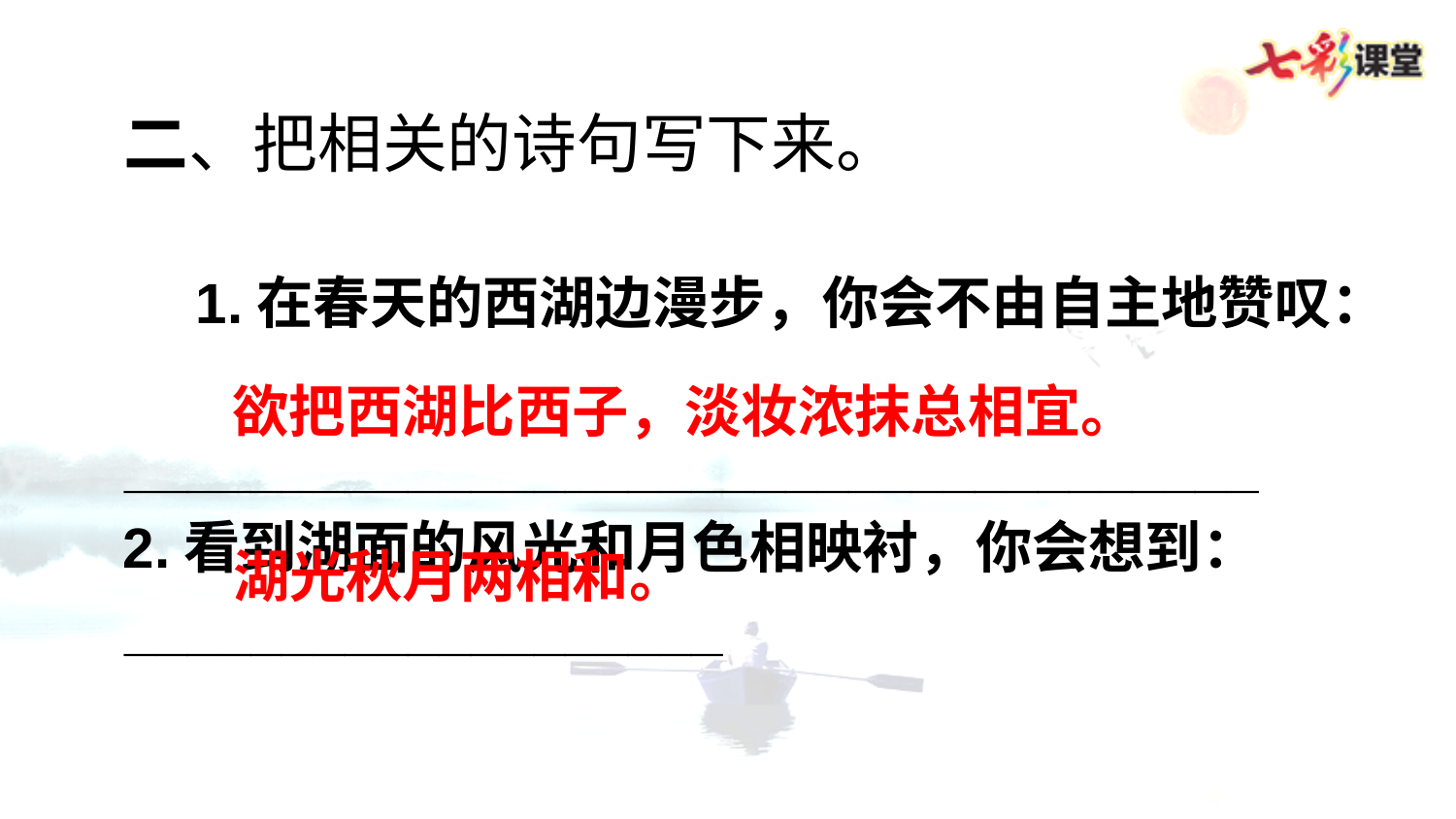

二、把相关的诗句写下来。
    1.在春天的西湖边漫步，你会不由自主地赞叹：
    ____________________________________
    2.看到湖面的风光和月色相映衬，你会想到：
    ___________________
欲把西湖比西子，淡妆浓抹总相宜。
湖光秋月两相和。